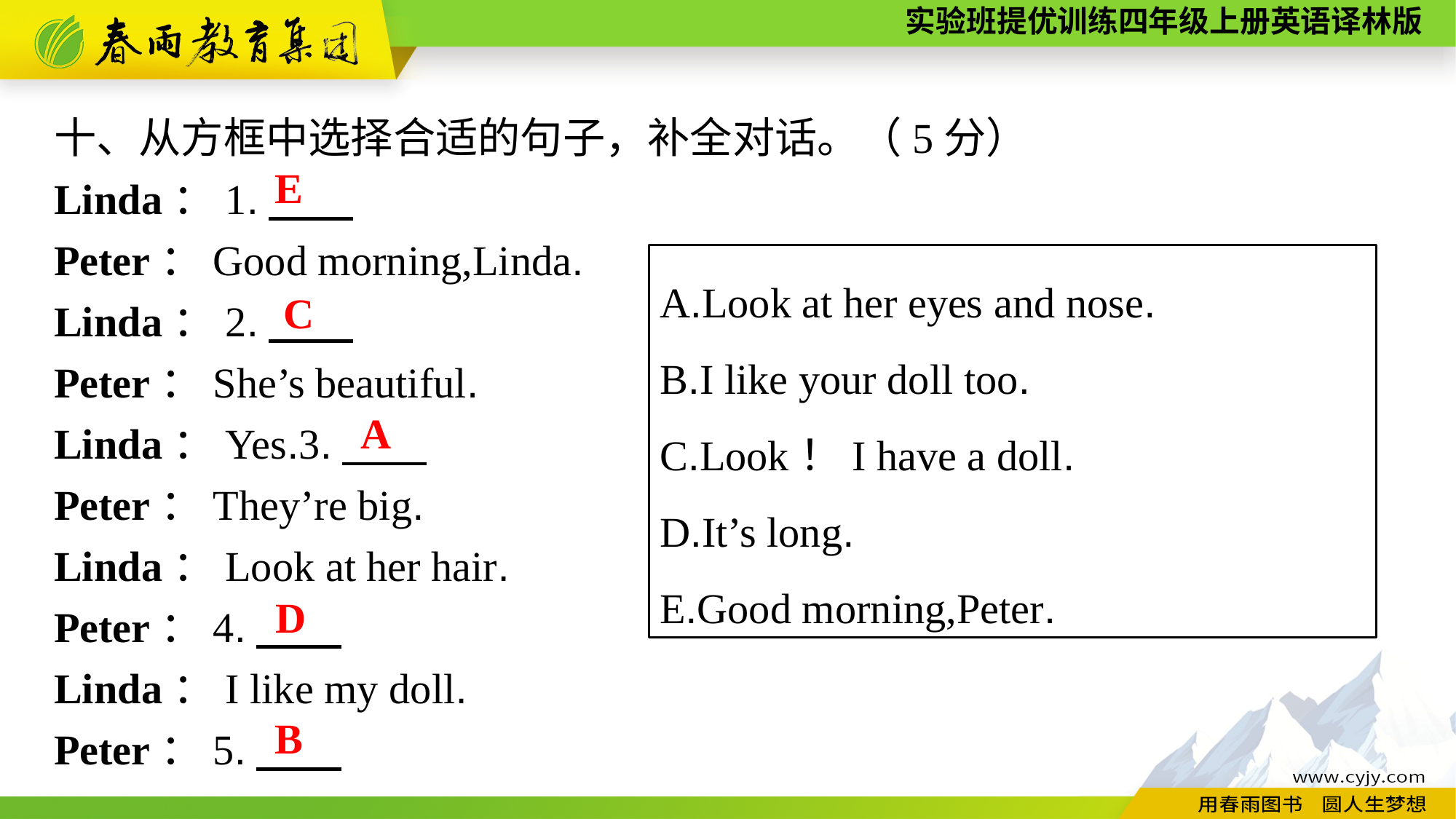

十、从方框中选择合适的句子，补全对话。（5分）
Linda：1.　。
Peter：Good morning,Linda.
Linda：2.　。
Peter：She’s beautiful.
Linda：Yes.3.　。
Peter：They’re big.
Linda：Look at her hair.
Peter：4.　。
Linda：I like my doll.
Peter：5.　。
E
A.Look at her eyes and nose.
B.I like your doll too.
C.Look！I have a doll.
D.It’s long.
E.Good morning,Peter.
C
A
D
B